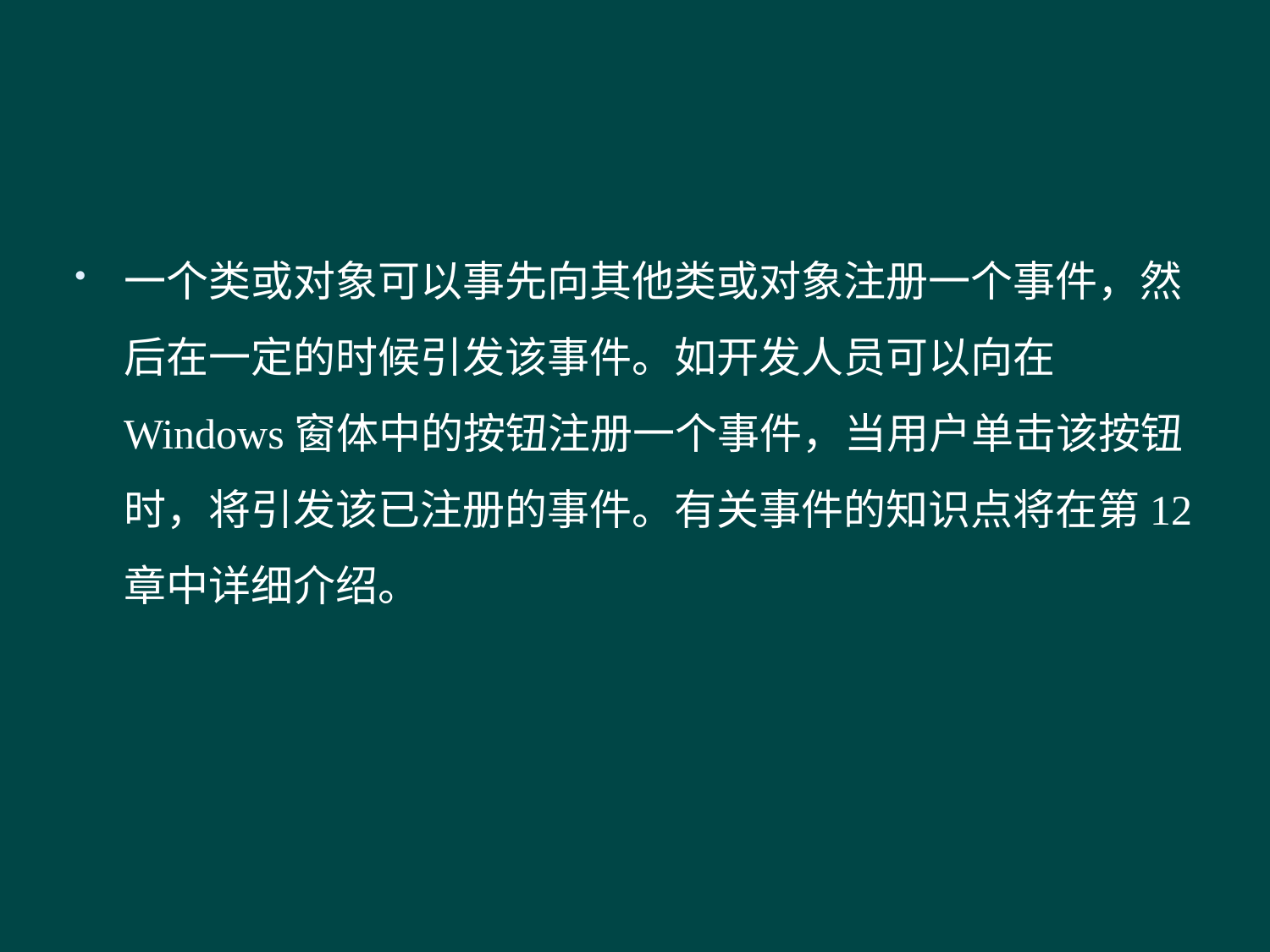

#
一个类或对象可以事先向其他类或对象注册一个事件，然后在一定的时候引发该事件。如开发人员可以向在Windows窗体中的按钮注册一个事件，当用户单击该按钮时，将引发该已注册的事件。有关事件的知识点将在第12章中详细介绍。